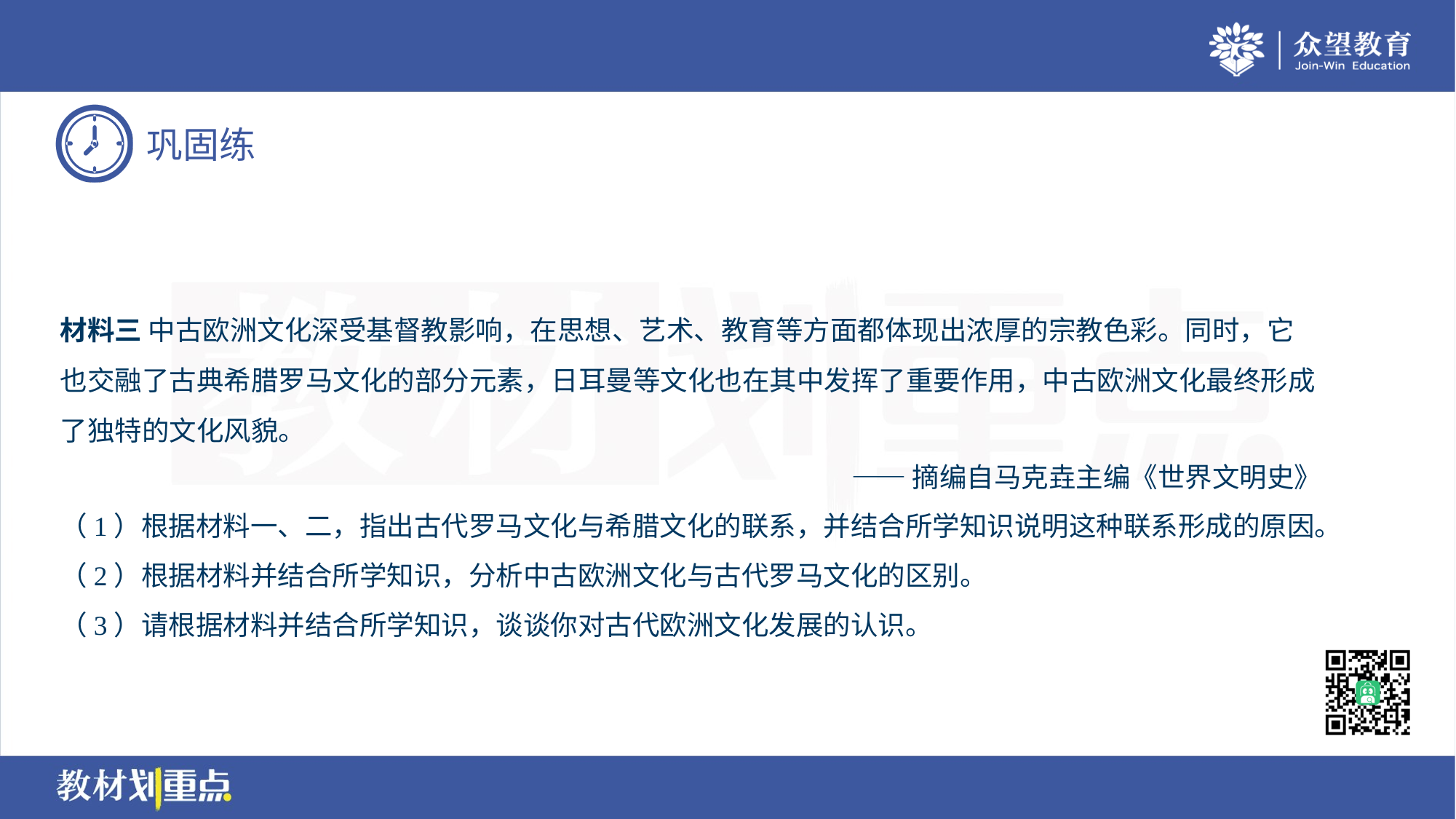

材料三 中古欧洲文化深受基督教影响，在思想、艺术、教育等方面都体现出浓厚的宗教色彩。同时，它
也交融了古典希腊罗马文化的部分元素，日耳曼等文化也在其中发挥了重要作用，中古欧洲文化最终形成
了独特的文化风貌。
——摘编自马克垚主编《世界文明史》
（1）根据材料一、二，指出古代罗马文化与希腊文化的联系，并结合所学知识说明这种联系形成的原因。
（2）根据材料并结合所学知识，分析中古欧洲文化与古代罗马文化的区别。
（3）请根据材料并结合所学知识，谈谈你对古代欧洲文化发展的认识。